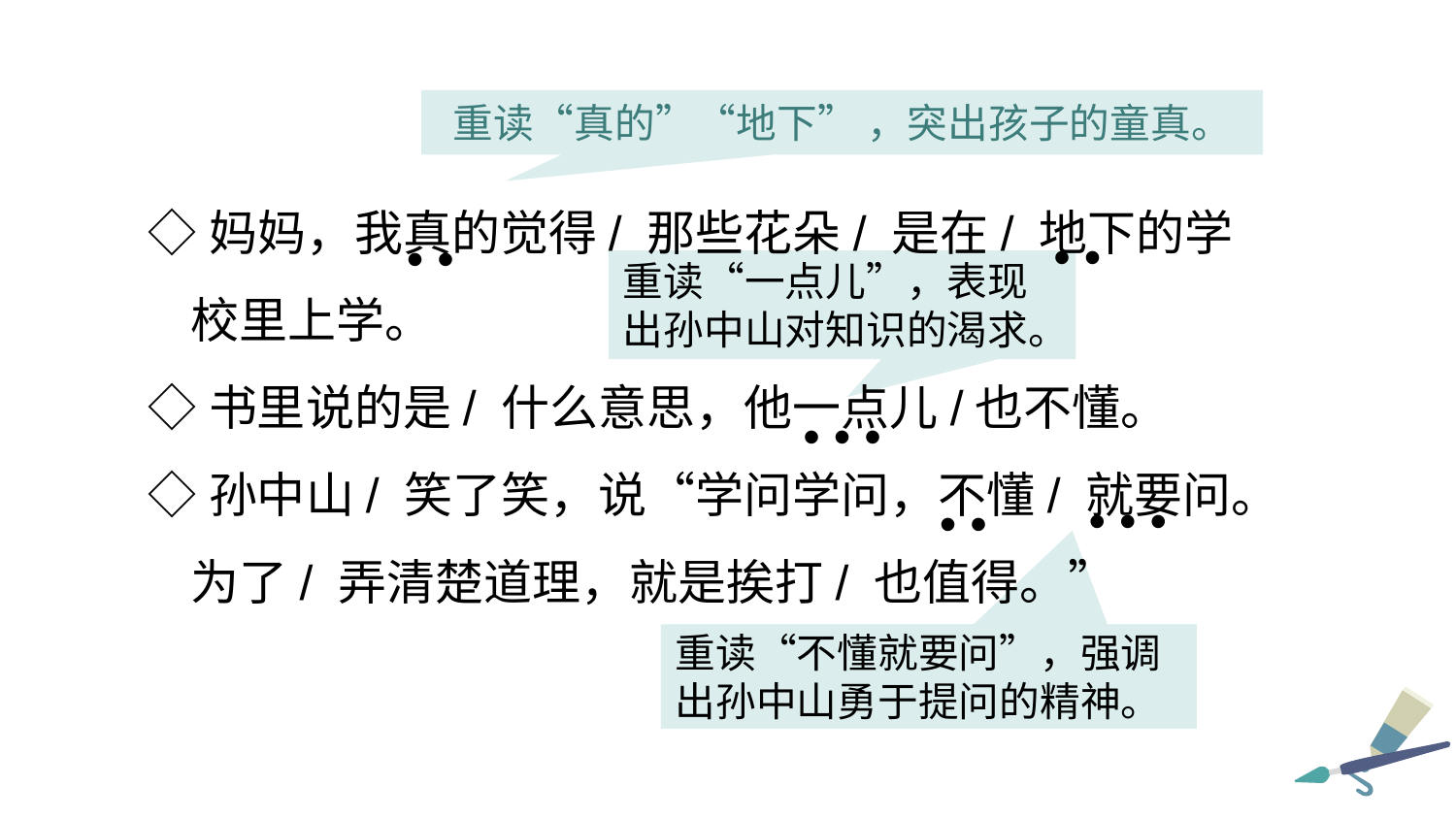

重读“真的”“地下” ，突出孩子的童真。
◇妈妈，我真的觉得/ 那些花朵/ 是在/ 地下的学校里上学。
◇书里说的是/ 什么意思，他一点儿/也不懂。
◇孙中山/ 笑了笑，说“学问学问，不懂/ 就要问。为了/ 弄清楚道理，就是挨打/ 也值得。”
• •
• •
重读“一点儿”，表现出孙中山对知识的渴求。
• • •
• • •
• •
重读“不懂就要问”，强调出孙中山勇于提问的精神。